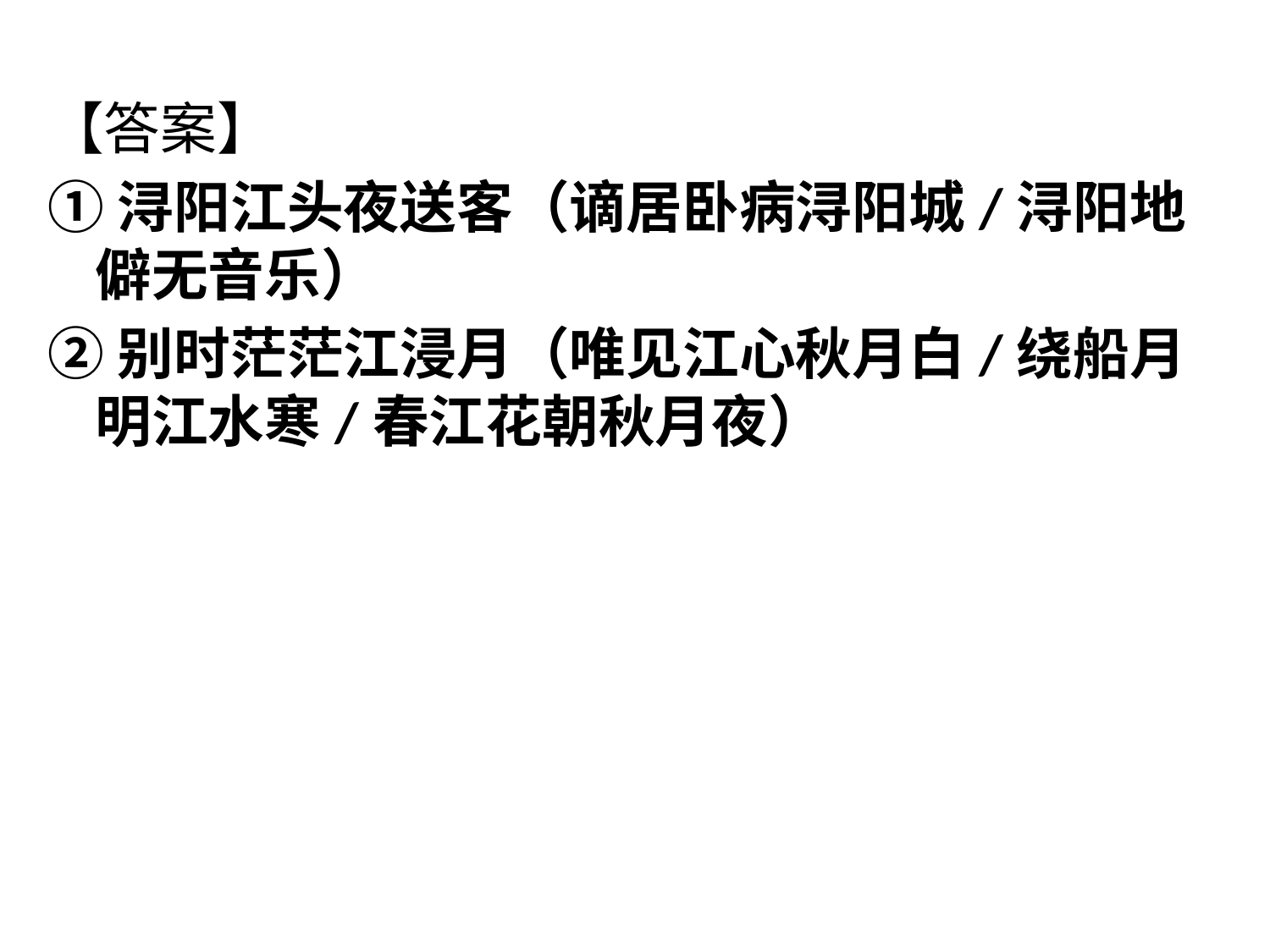

【答案】
①浔阳江头夜送客（谪居卧病浔阳城/浔阳地僻无音乐）
②别时茫茫江浸月（唯见江心秋月白/绕船月明江水寒/春江花朝秋月夜）